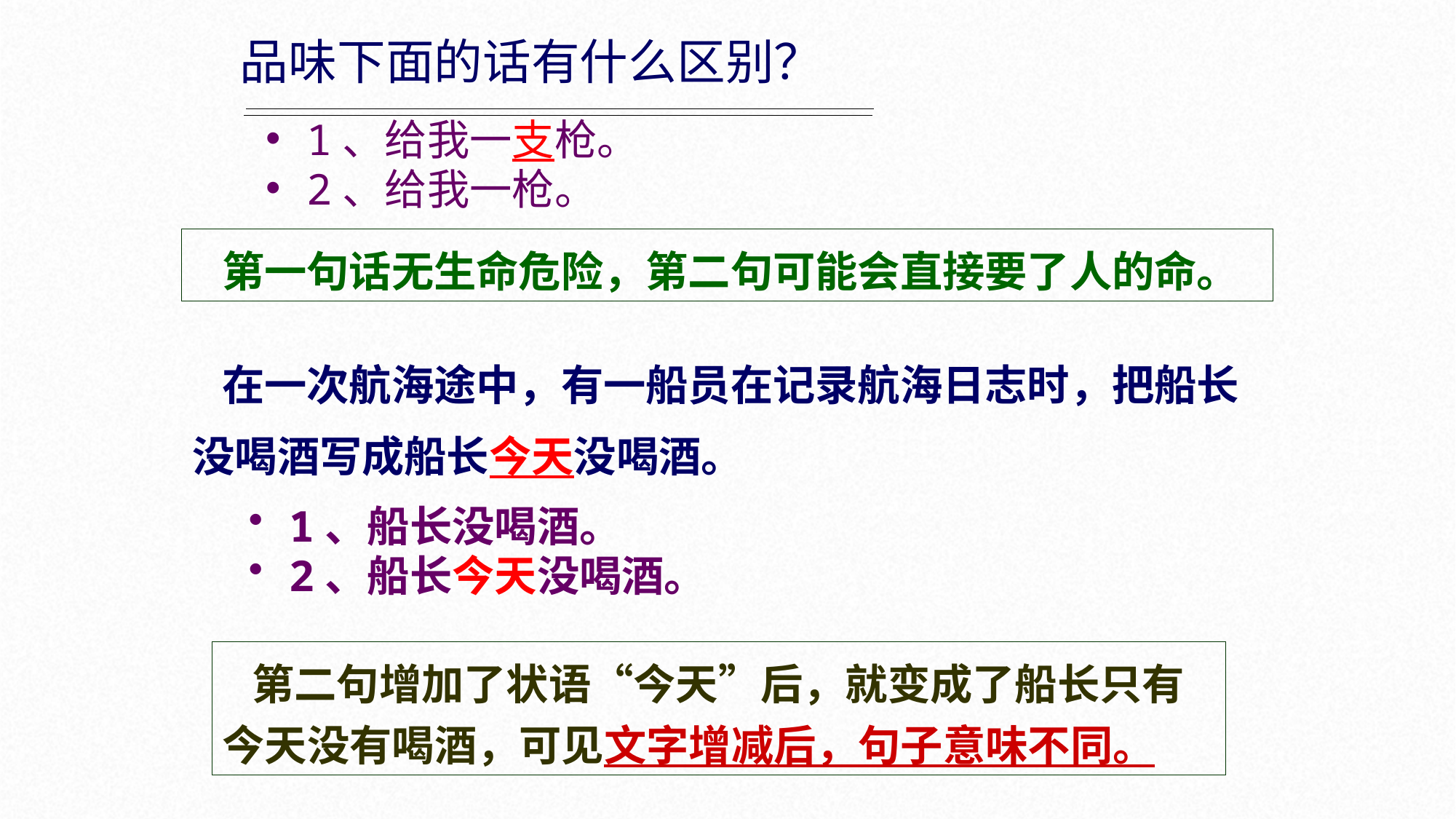

品味下面的话有什么区别？
1、给我一支枪。
2、给我一枪。
  第一句话无生命危险，第二句可能会直接要了人的命。
  在一次航海途中，有一船员在记录航海日志时，把船长没喝酒写成船长今天没喝酒。
1、船长没喝酒。
2、船长今天没喝酒。
  第二句增加了状语“今天”后，就变成了船长只有今天没有喝酒，可见文字增减后，句子意味不同。